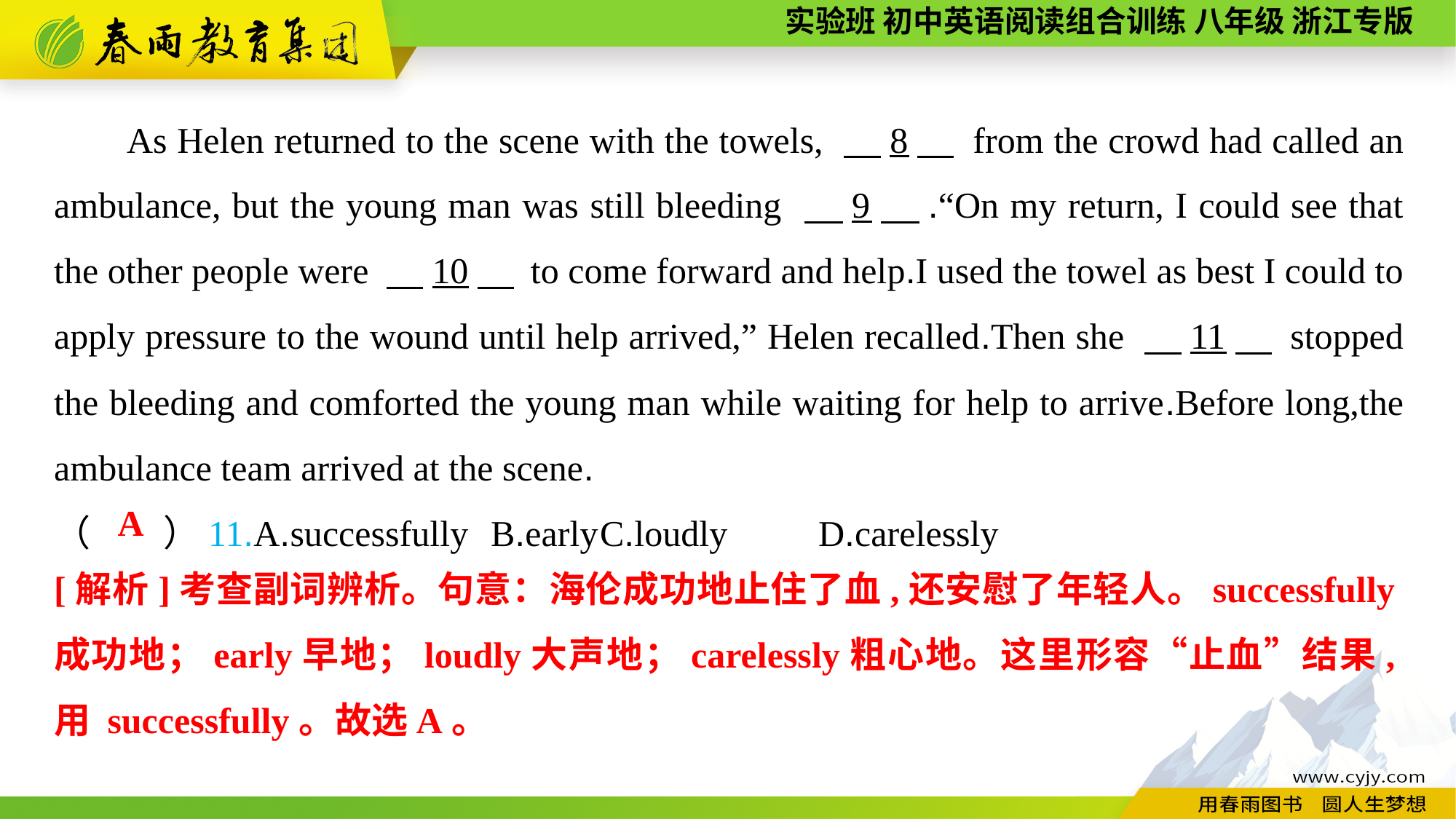

As Helen returned to the scene with the towels, 　8　 from the crowd had called an ambulance, but the young man was still bleeding 　9　.“On my return, I could see that the other people were 　10　 to come forward and help.I used the towel as best I could to apply pressure to the wound until help arrived,” Helen recalled.Then she 　11　 stopped the bleeding and comforted the young man while waiting for help to arrive.Before long,the ambulance team arrived at the scene.
（　　）11.A.successfully	B.early	C.loudly	D.carelessly
A
[解析]考查副词辨析。句意：海伦成功地止住了血,还安慰了年轻人。successfully成功地；early早地；loudly大声地；carelessly粗心地。这里形容“止血”结果,用 successfully。故选A。